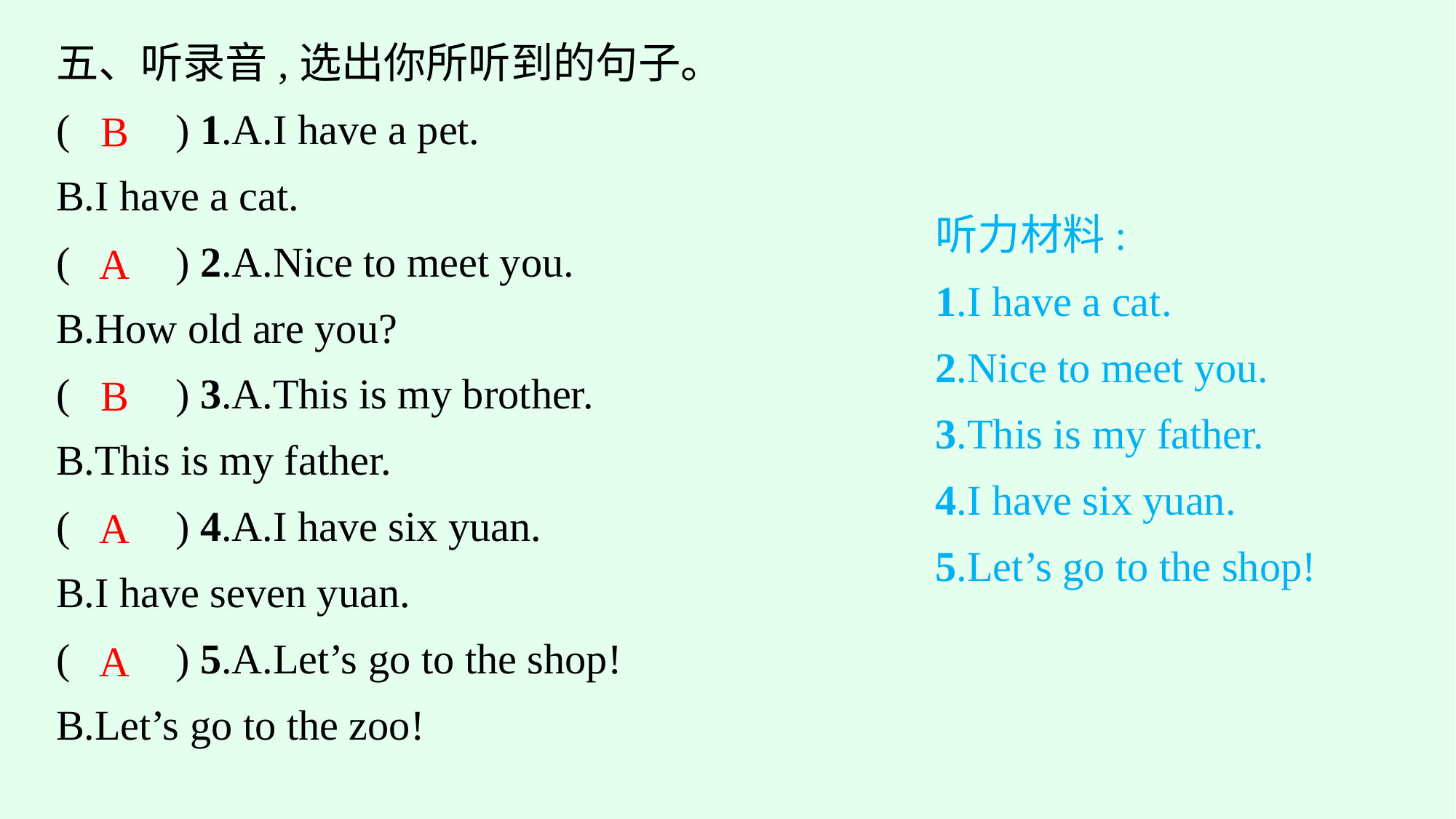

五、听录音,选出你所听到的句子。
(　　) 1.A.I have a pet.
B.I have a cat.
(　　) 2.A.Nice to meet you.
B.How old are you?
(　　) 3.A.This is my brother.
B.This is my father.
(　　) 4.A.I have six yuan.
B.I have seven yuan.
(　　) 5.A.Let’s go to the shop!
B.Let’s go to the zoo!
B
听力材料:
1.I have a cat.
2.Nice to meet you.
3.This is my father.
4.I have six yuan.
5.Let’s go to the shop!
A
B
A
A